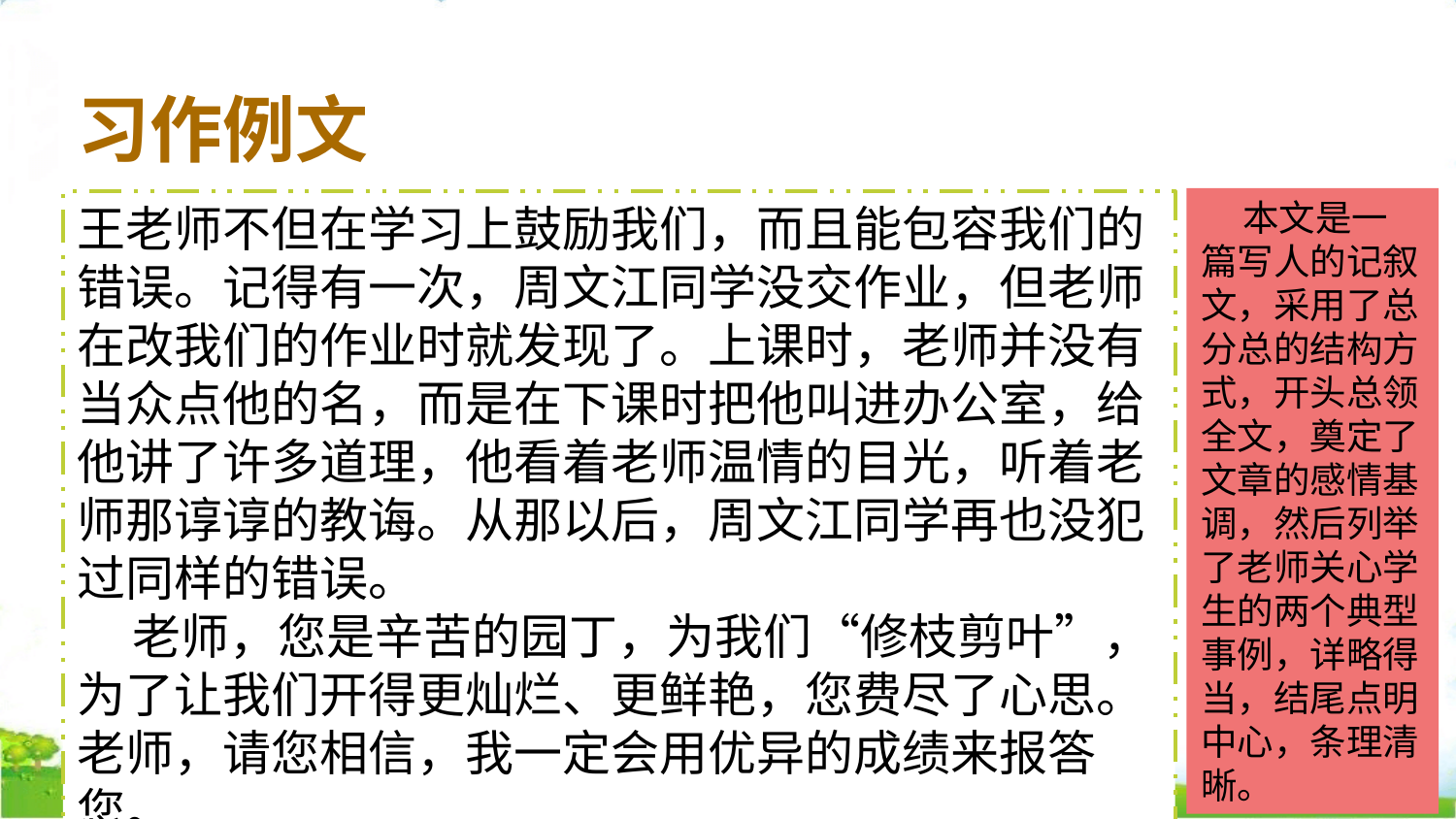

习作例文
    本文是一篇写人的记叙文，采用了总分总的结构方式，开头总领全文，奠定了文章的感情基调，然后列举了老师关心学生的两个典型事例，详略得当，结尾点明中心，条理清晰。
王老师不但在学习上鼓励我们，而且能包容我们的错误。记得有一次，周文江同学没交作业，但老师在改我们的作业时就发现了。上课时，老师并没有当众点他的名，而是在下课时把他叫进办公室，给他讲了许多道理，他看着老师温情的目光，听着老师那谆谆的教诲。从那以后，周文江同学再也没犯过同样的错误。
    老师，您是辛苦的园丁，为我们“修枝剪叶”，为了让我们开得更灿烂、更鲜艳，您费尽了心思。老师，请您相信，我一定会用优异的成绩来报答您。